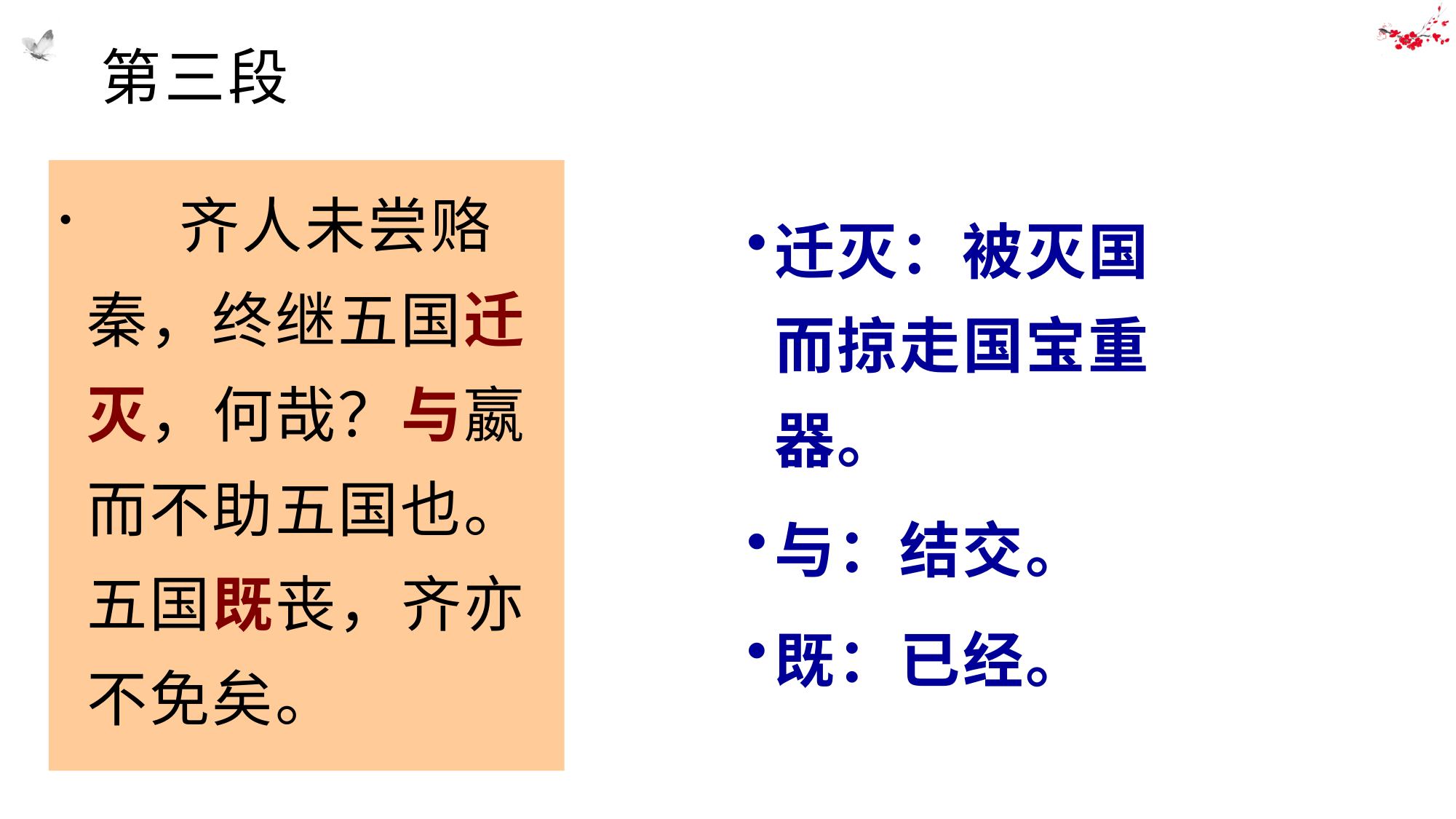

# 第三段
        齐人未尝赂秦，终继五国迁灭，何哉？与嬴而不助五国也。五国既丧，齐亦不免矣。
迁灭：被灭国而掠走国宝重器。
与：结交。
既：已经。